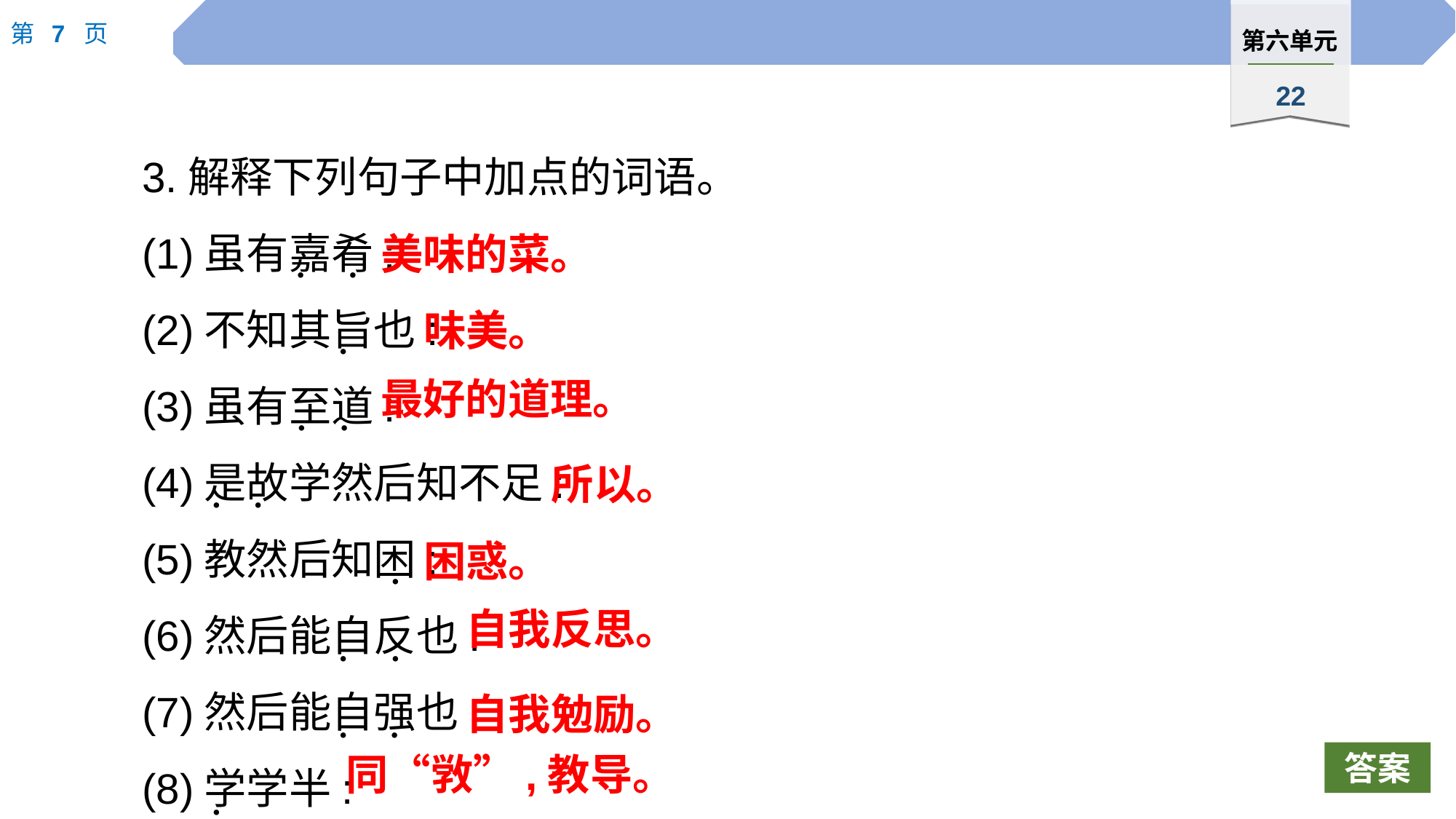

3.解释下列句子中加点的词语。
(1)虽有嘉肴:
(2)不知其旨也:
(3)虽有至道:
(4)是故学然后知不足:
(5)教然后知困:
(6)然后能自反也:
(7)然后能自强也:
(8)学学半:
美味的菜。
 ·
 ·
味美。
 ·
最好的道理。
 ·
 ·
所以。
 ·
 ·
困惑。
 ·
自我反思。
 ·
 ·
自我勉励。
 ·
 ·
同“敩”,教导。
答案
 ·